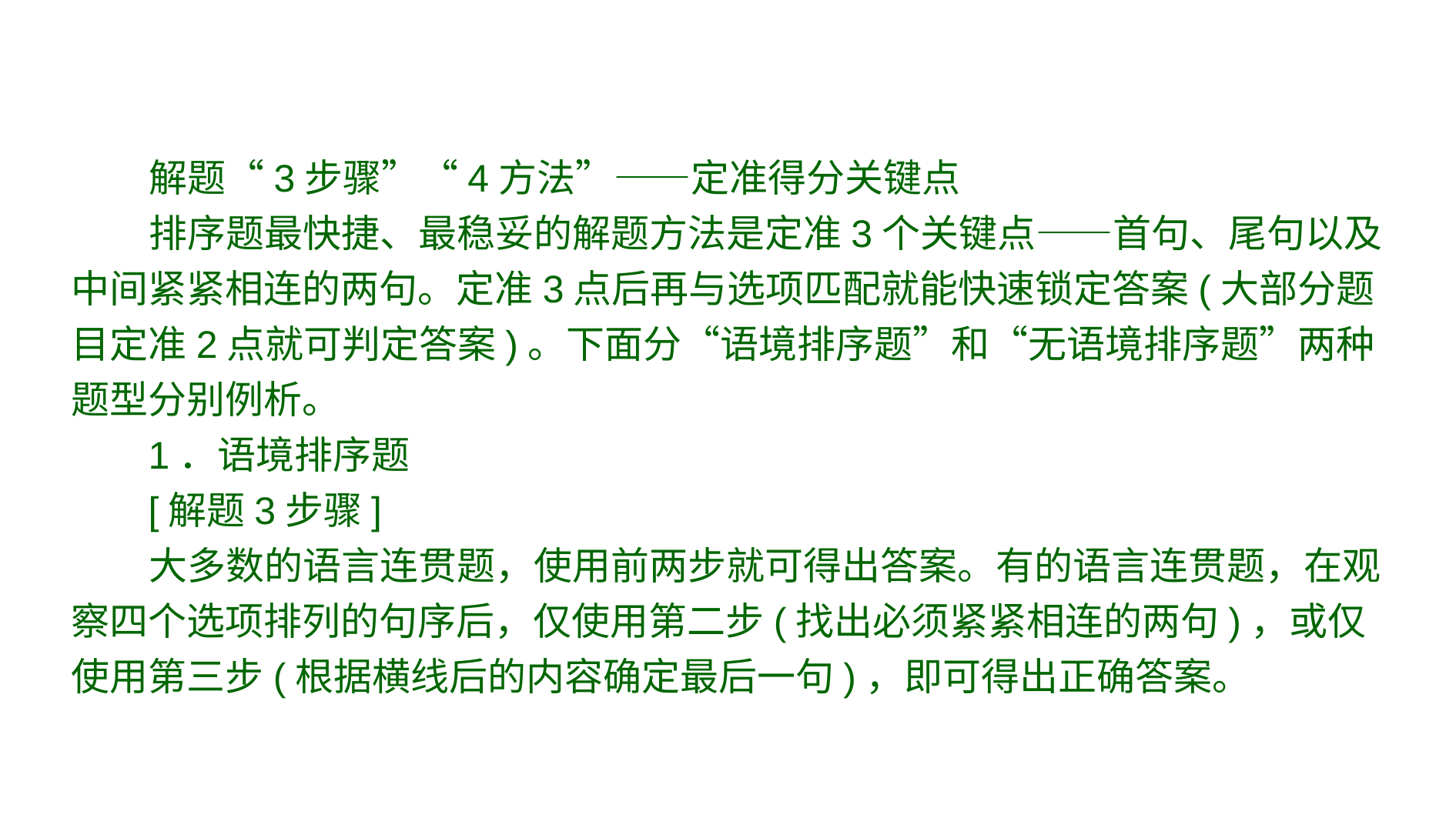

解题“3步骤”“4方法”——定准得分关键点
    排序题最快捷、最稳妥的解题方法是定准3个关键点——首句、尾句以及中间紧紧相连的两句。定准3点后再与选项匹配就能快速锁定答案(大部分题目定准2点就可判定答案)。下面分“语境排序题”和“无语境排序题”两种题型分别例析。
    1．语境排序题
    [解题3步骤]
    大多数的语言连贯题，使用前两步就可得出答案。有的语言连贯题，在观察四个选项排列的句序后，仅使用第二步(找出必须紧紧相连的两句)，或仅使用第三步(根据横线后的内容确定最后一句)，即可得出正确答案。